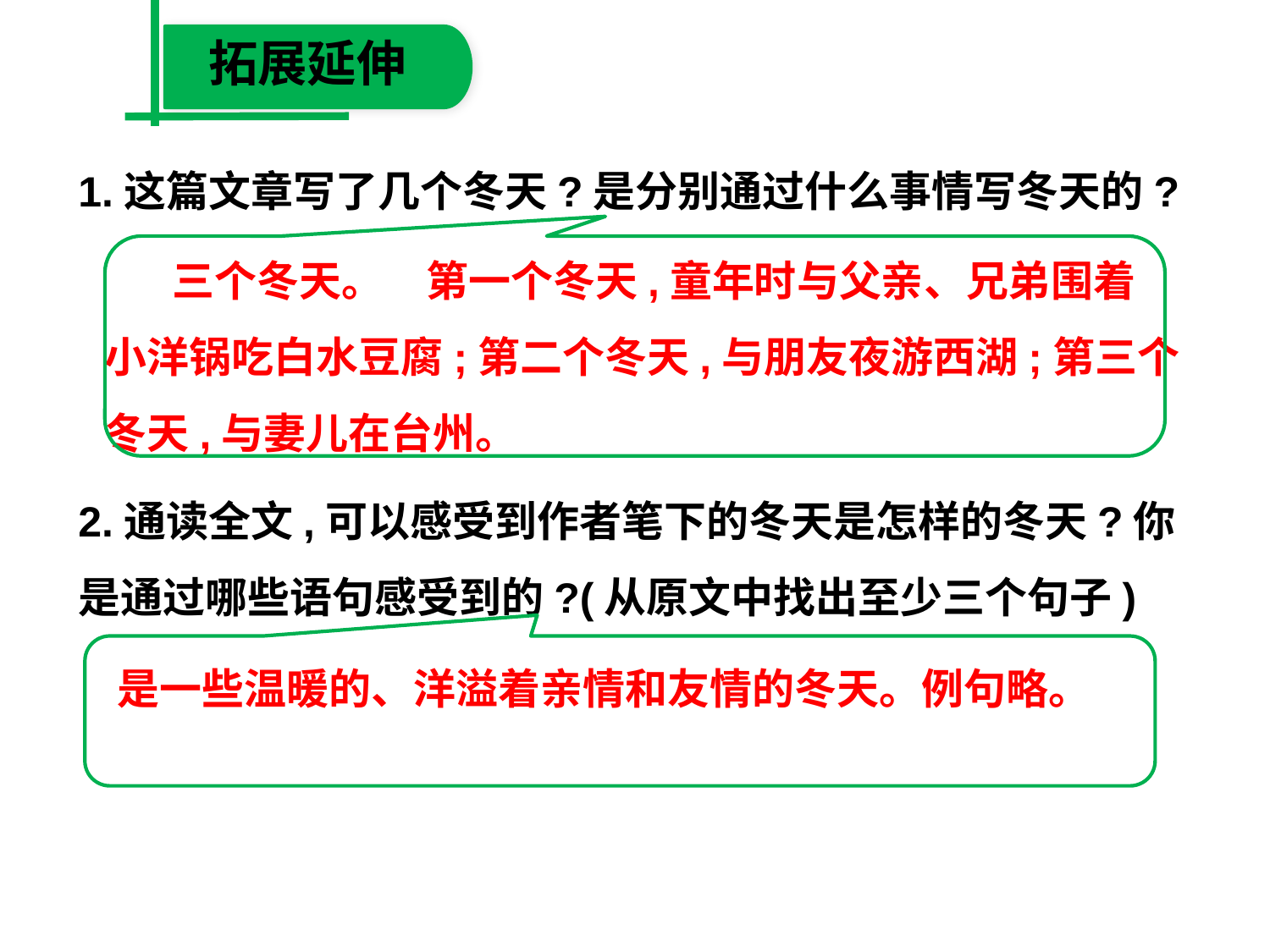

拓展延伸
1.这篇文章写了几个冬天?是分别通过什么事情写冬天的?

2.通读全文,可以感受到作者笔下的冬天是怎样的冬天?你
是通过哪些语句感受到的?(从原文中找出至少三个句子)
      三个冬天。　第一个冬天,童年时与父亲、兄弟围着
小洋锅吃白水豆腐;第二个冬天,与朋友夜游西湖;第三个
冬天,与妻儿在台州。

是一些温暖的、洋溢着亲情和友情的冬天。例句略。